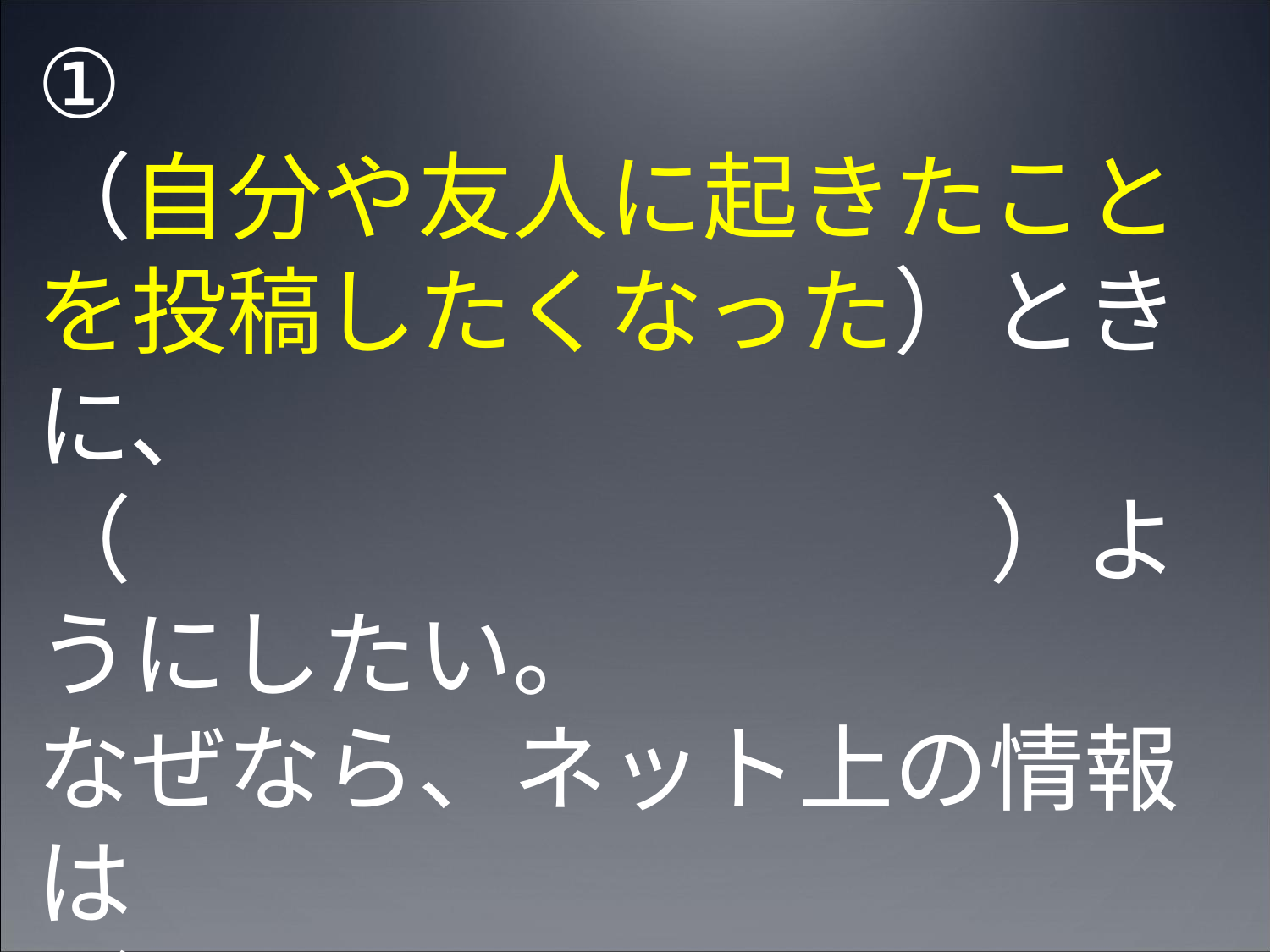

①
（自分や友人に起きたことを投稿したくなった）ときに、
（　　　　　　　　　）ようにしたい。
なぜなら、ネット上の情報は
（　　　　　　　　　　　　　　）から。